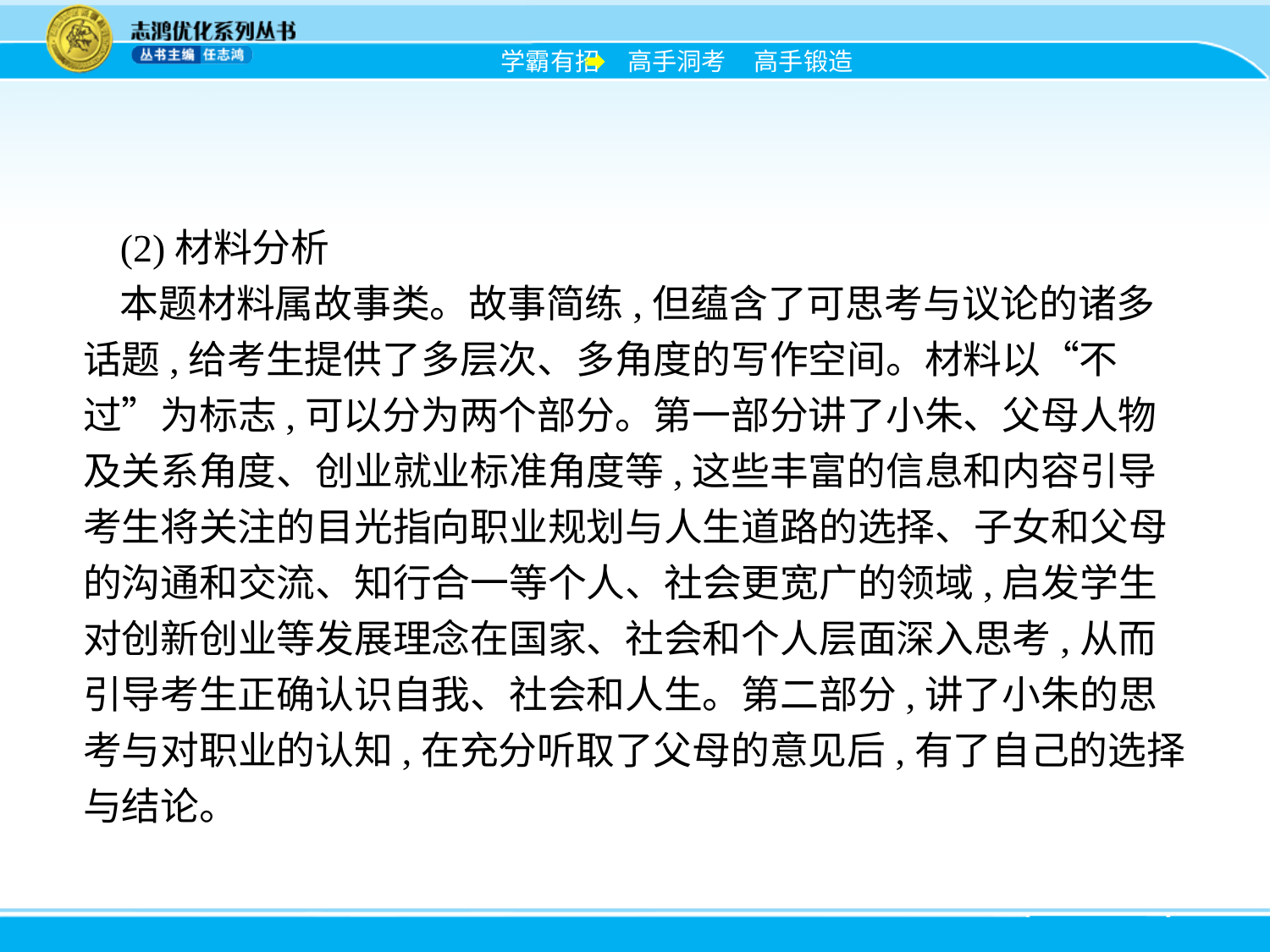

(2)材料分析
本题材料属故事类。故事简练,但蕴含了可思考与议论的诸多话题,给考生提供了多层次、多角度的写作空间。材料以“不过”为标志,可以分为两个部分。第一部分讲了小朱、父母人物及关系角度、创业就业标准角度等,这些丰富的信息和内容引导考生将关注的目光指向职业规划与人生道路的选择、子女和父母的沟通和交流、知行合一等个人、社会更宽广的领域,启发学生对创新创业等发展理念在国家、社会和个人层面深入思考,从而引导考生正确认识自我、社会和人生。第二部分,讲了小朱的思考与对职业的认知,在充分听取了父母的意见后,有了自己的选择与结论。